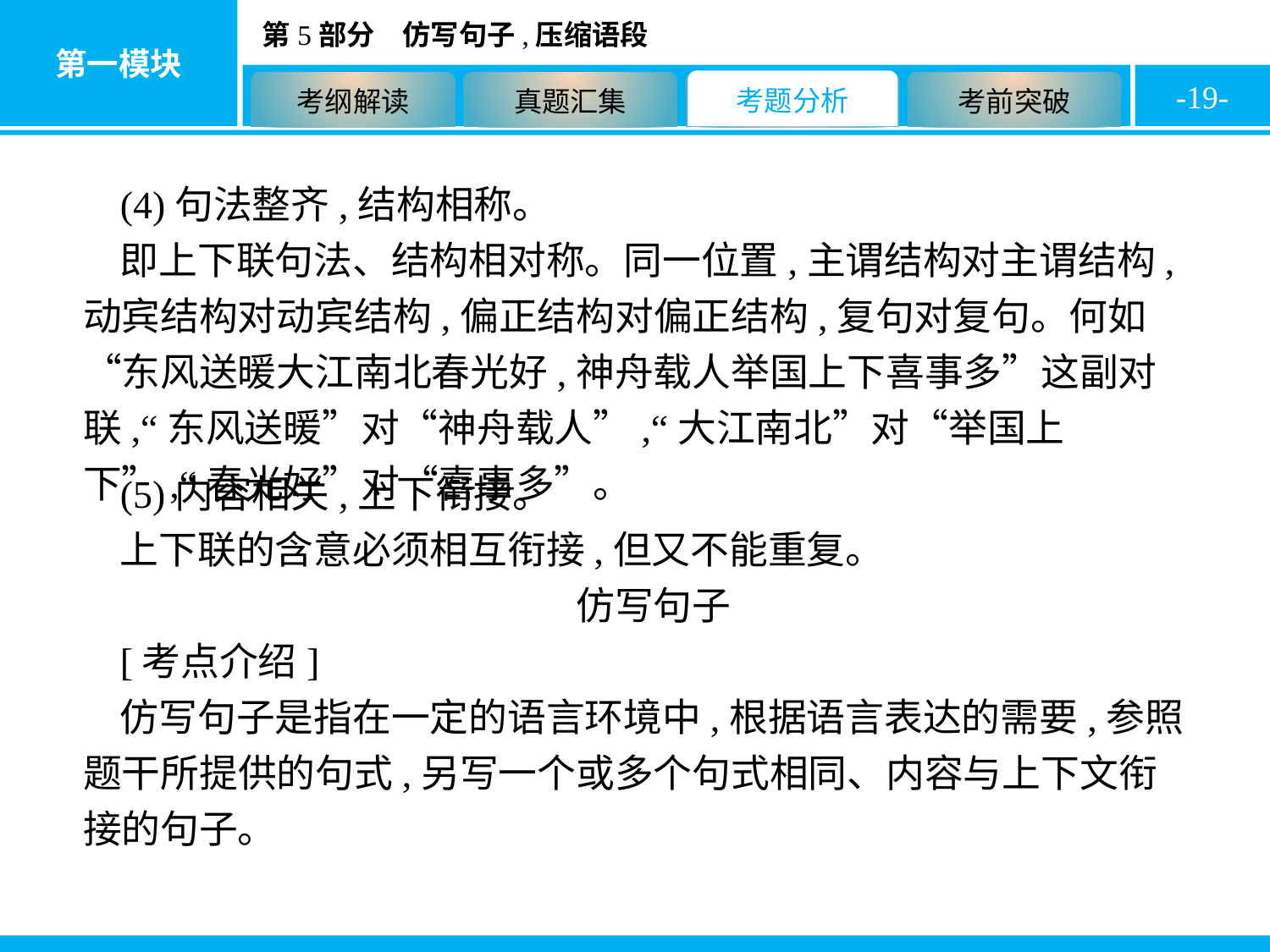

-19-
(4)句法整齐,结构相称。
即上下联句法、结构相对称。同一位置,主谓结构对主谓结构,动宾结构对动宾结构,偏正结构对偏正结构,复句对复句。何如“东风送暖大江南北春光好,神舟载人举国上下喜事多”这副对联,“东风送暖”对“神舟载人”,“大江南北”对“举国上下”,“春光好”对“喜事多”。
(5)内容相关,上下衔接。
上下联的含意必须相互衔接,但又不能重复。
仿写句子
[考点介绍]
仿写句子是指在一定的语言环境中,根据语言表达的需要,参照题干所提供的句式,另写一个或多个句式相同、内容与上下文衔接的句子。